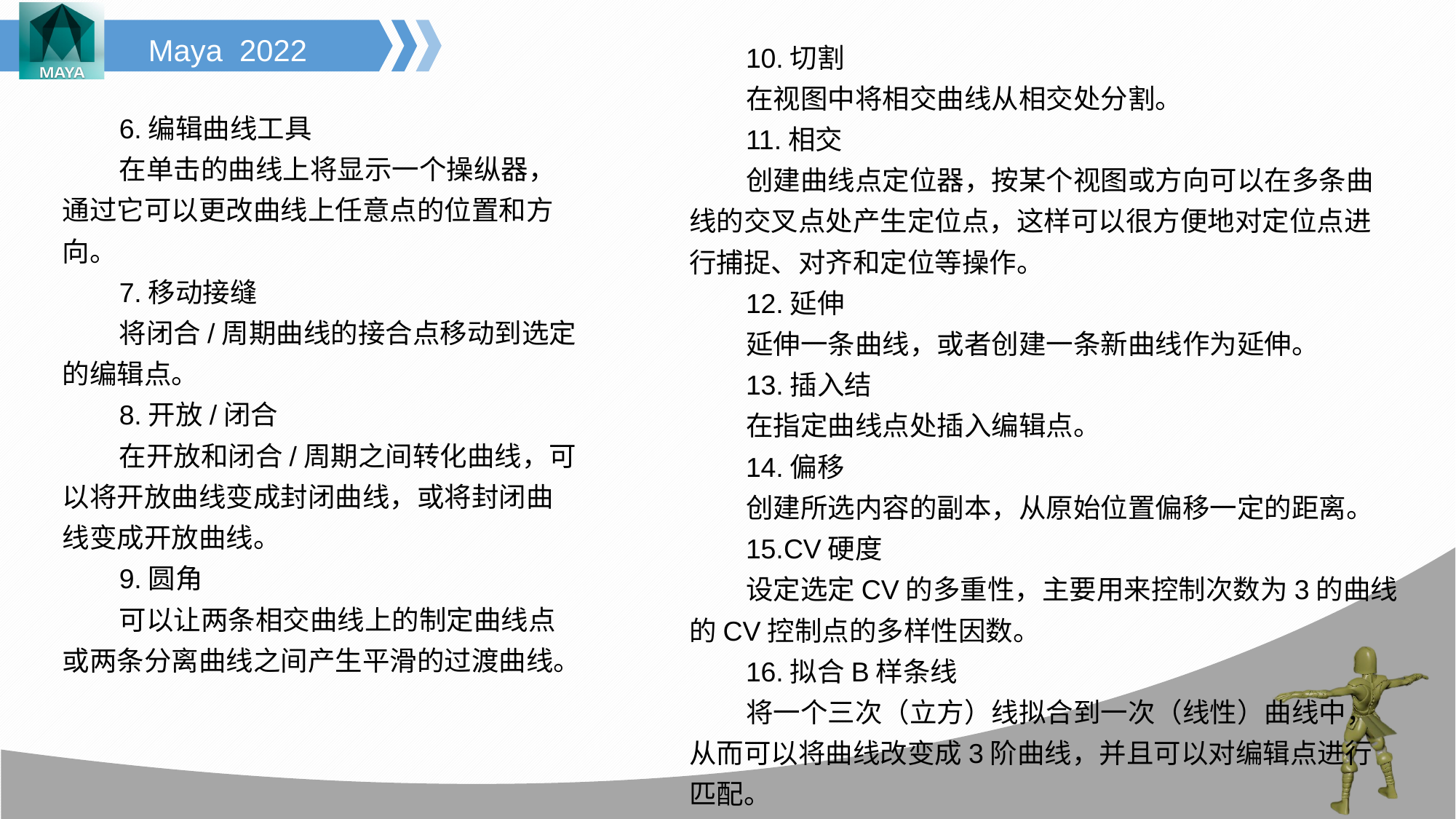

10.切割
在视图中将相交曲线从相交处分割。
11.相交
创建曲线点定位器，按某个视图或方向可以在多条曲线的交叉点处产生定位点，这样可以很方便地对定位点进行捕捉、对齐和定位等操作。
12.延伸
延伸一条曲线，或者创建一条新曲线作为延伸。
13.插入结
在指定曲线点处插入编辑点。
14.偏移
创建所选内容的副本，从原始位置偏移一定的距离。
15.CV硬度
设定选定CV的多重性，主要用来控制次数为3的曲线的CV控制点的多样性因数。
16.拟合B样条线
将一个三次（立方）线拟合到一次（线性）曲线中，从而可以将曲线改变成3阶曲线，并且可以对编辑点进行匹配。
6.编辑曲线工具
在单击的曲线上将显示一个操纵器，通过它可以更改曲线上任意点的位置和方向。
7.移动接缝
将闭合/周期曲线的接合点移动到选定的编辑点。
8.开放/闭合
在开放和闭合/周期之间转化曲线，可以将开放曲线变成封闭曲线，或将封闭曲线变成开放曲线。
9.圆角
可以让两条相交曲线上的制定曲线点或两条分离曲线之间产生平滑的过渡曲线。